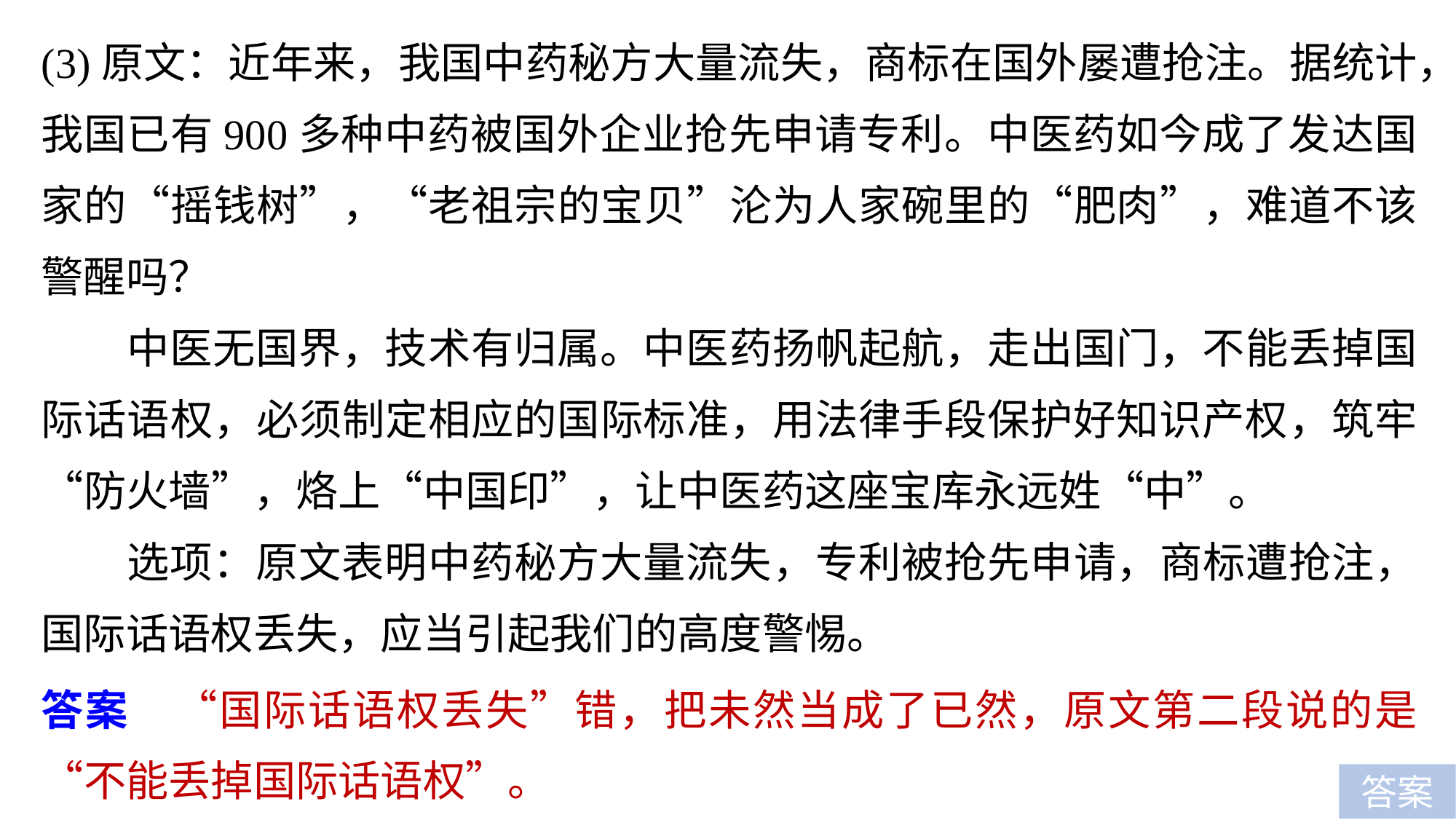

(3)原文：近年来，我国中药秘方大量流失，商标在国外屡遭抢注。据统计，我国已有900多种中药被国外企业抢先申请专利。中医药如今成了发达国家的“摇钱树”，“老祖宗的宝贝”沦为人家碗里的“肥肉”，难道不该警醒吗？
中医无国界，技术有归属。中医药扬帆起航，走出国门，不能丢掉国际话语权，必须制定相应的国际标准，用法律手段保护好知识产权，筑牢“防火墙”，烙上“中国印”，让中医药这座宝库永远姓“中”。
选项：原文表明中药秘方大量流失，专利被抢先申请，商标遭抢注，国际话语权丢失，应当引起我们的高度警惕。
答案　“国际话语权丢失”错，把未然当成了已然，原文第二段说的是“不能丢掉国际话语权”。
答案